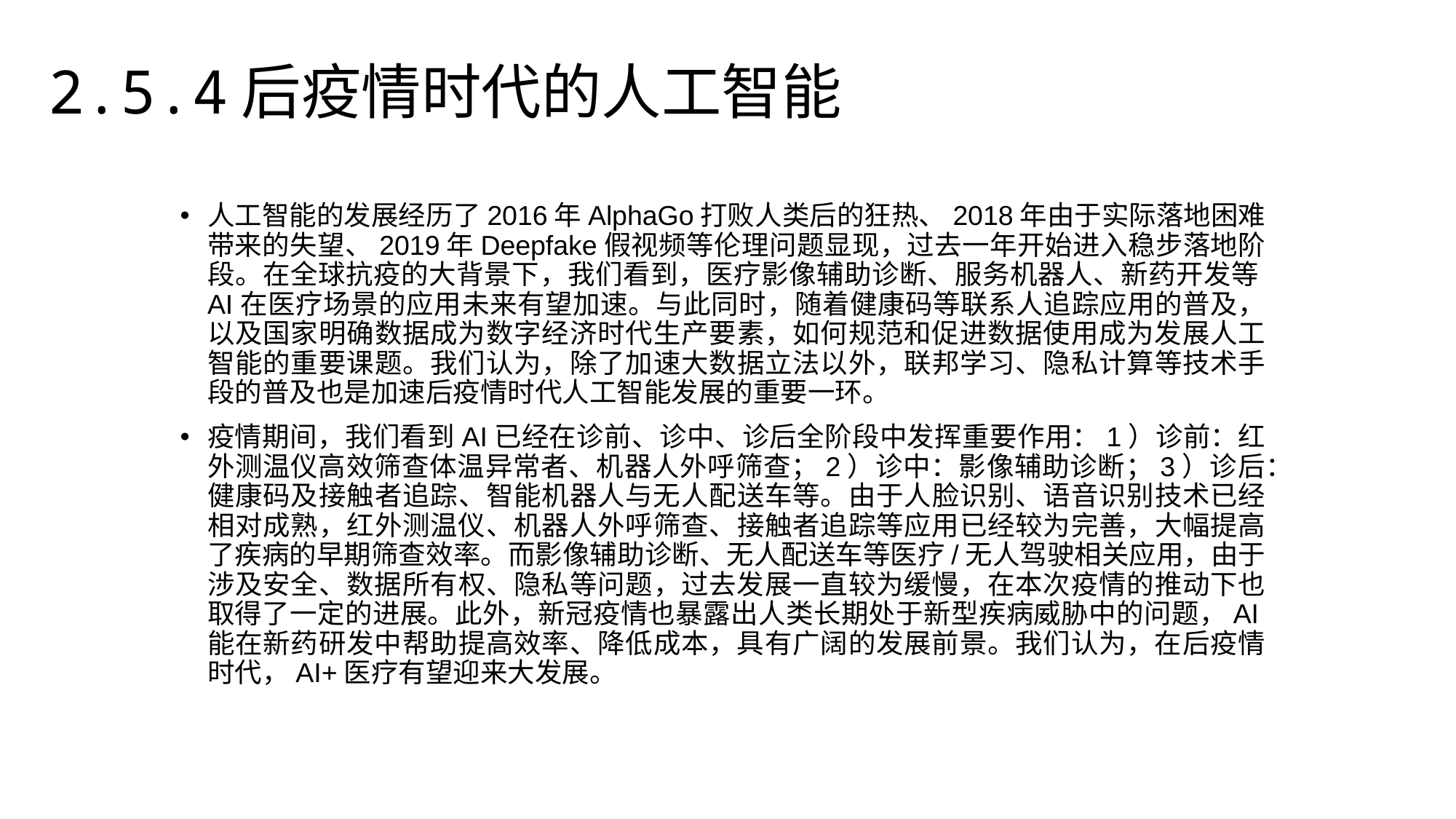

2.5.4后疫情时代的人工智能
人工智能的发展经历了2016年AlphaGo打败人类后的狂热、2018年由于实际落地困难带来的失望、2019年Deepfake假视频等伦理问题显现，过去一年开始进入稳步落地阶段。在全球抗疫的大背景下，我们看到，医疗影像辅助诊断、服务机器人、新药开发等AI在医疗场景的应用未来有望加速。与此同时，随着健康码等联系人追踪应用的普及，以及国家明确数据成为数字经济时代生产要素，如何规范和促进数据使用成为发展人工智能的重要课题。我们认为，除了加速大数据立法以外，联邦学习、隐私计算等技术手段的普及也是加速后疫情时代人工智能发展的重要一环。
疫情期间，我们看到AI已经在诊前、诊中、诊后全阶段中发挥重要作用：1）诊前：红外测温仪高效筛查体温异常者、机器人外呼筛查；2）诊中：影像辅助诊断；3）诊后：健康码及接触者追踪、智能机器人与无人配送车等。由于人脸识别、语音识别技术已经相对成熟，红外测温仪、机器人外呼筛查、接触者追踪等应用已经较为完善，大幅提高了疾病的早期筛查效率。而影像辅助诊断、无人配送车等医疗/无人驾驶相关应用，由于涉及安全、数据所有权、隐私等问题，过去发展一直较为缓慢，在本次疫情的推动下也取得了一定的进展。此外，新冠疫情也暴露出人类长期处于新型疾病威胁中的问题，AI能在新药研发中帮助提高效率、降低成本，具有广阔的发展前景。我们认为，在后疫情时代，AI+医疗有望迎来大发展。